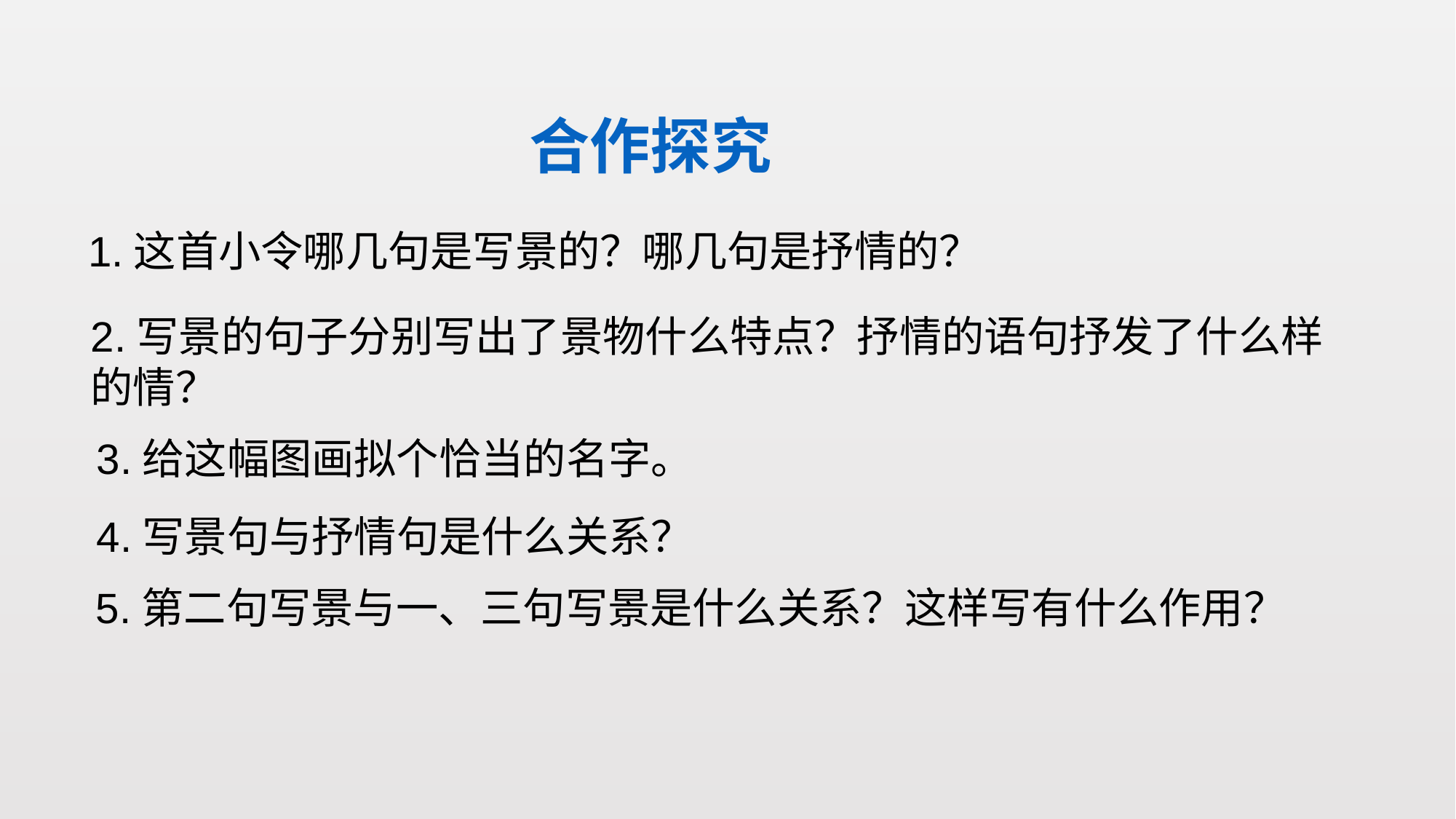

合作探究
# 1.这首小令哪几句是写景的？哪几句是抒情的？
2.写景的句子分别写出了景物什么特点？抒情的语句抒发了什么样的情？
3.给这幅图画拟个恰当的名字。
4.写景句与抒情句是什么关系？
5.第二句写景与一、三句写景是什么关系？这样写有什么作用？